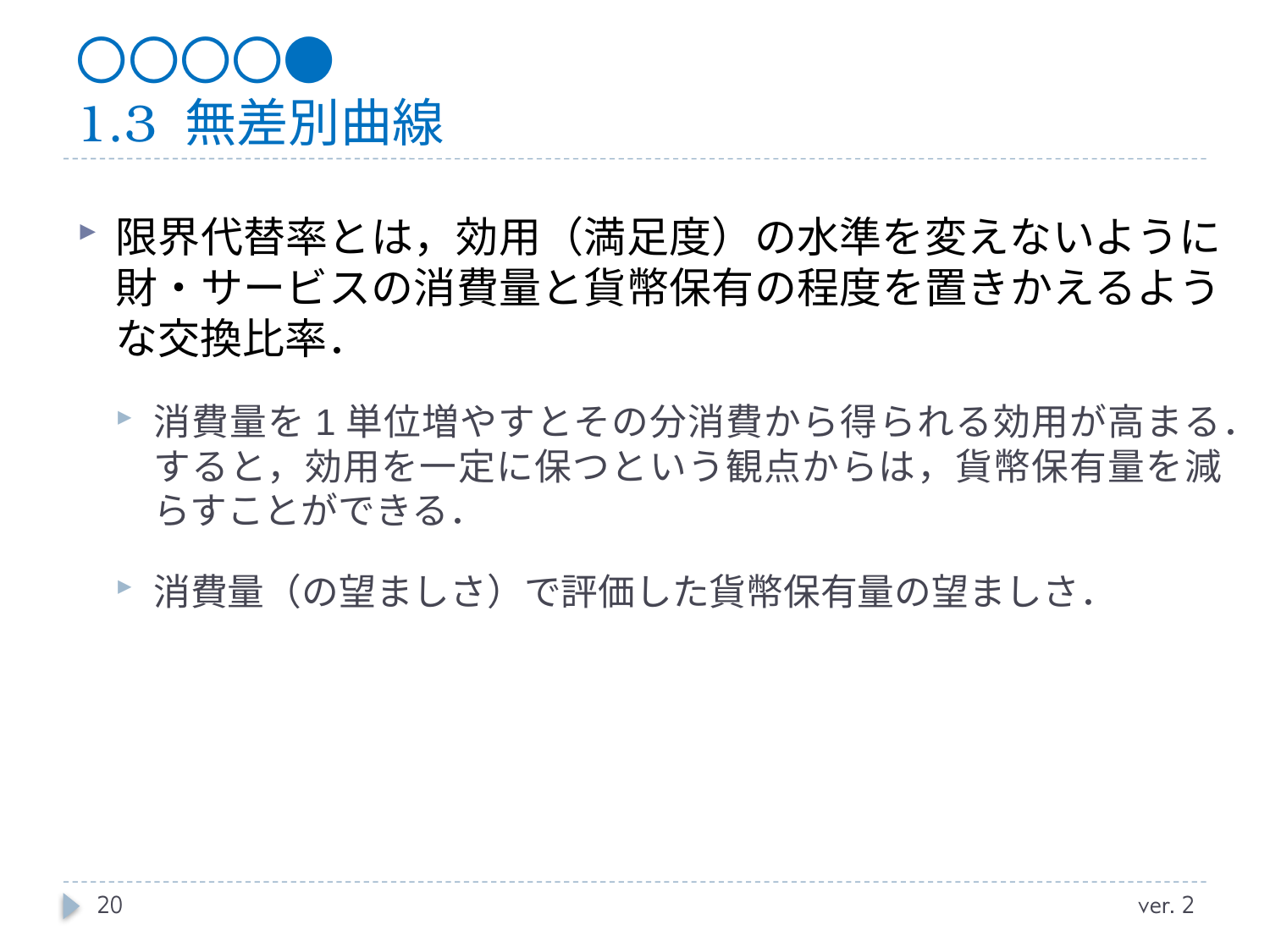

# 〇〇〇〇● 1.3 無差別曲線

限界代替率とは，効用（満足度）の水準を変えないように財・サービスの消費量と貨幣保有の程度を置きかえるような交換比率．

消費量を1単位増やすとその分消費から得られる効用が高まる．すると，効用を一定に保つという観点からは，貨幣保有量を減らすことができる．

消費量（の望ましさ）で評価した貨幣保有量の望ましさ．

20
ver. 2